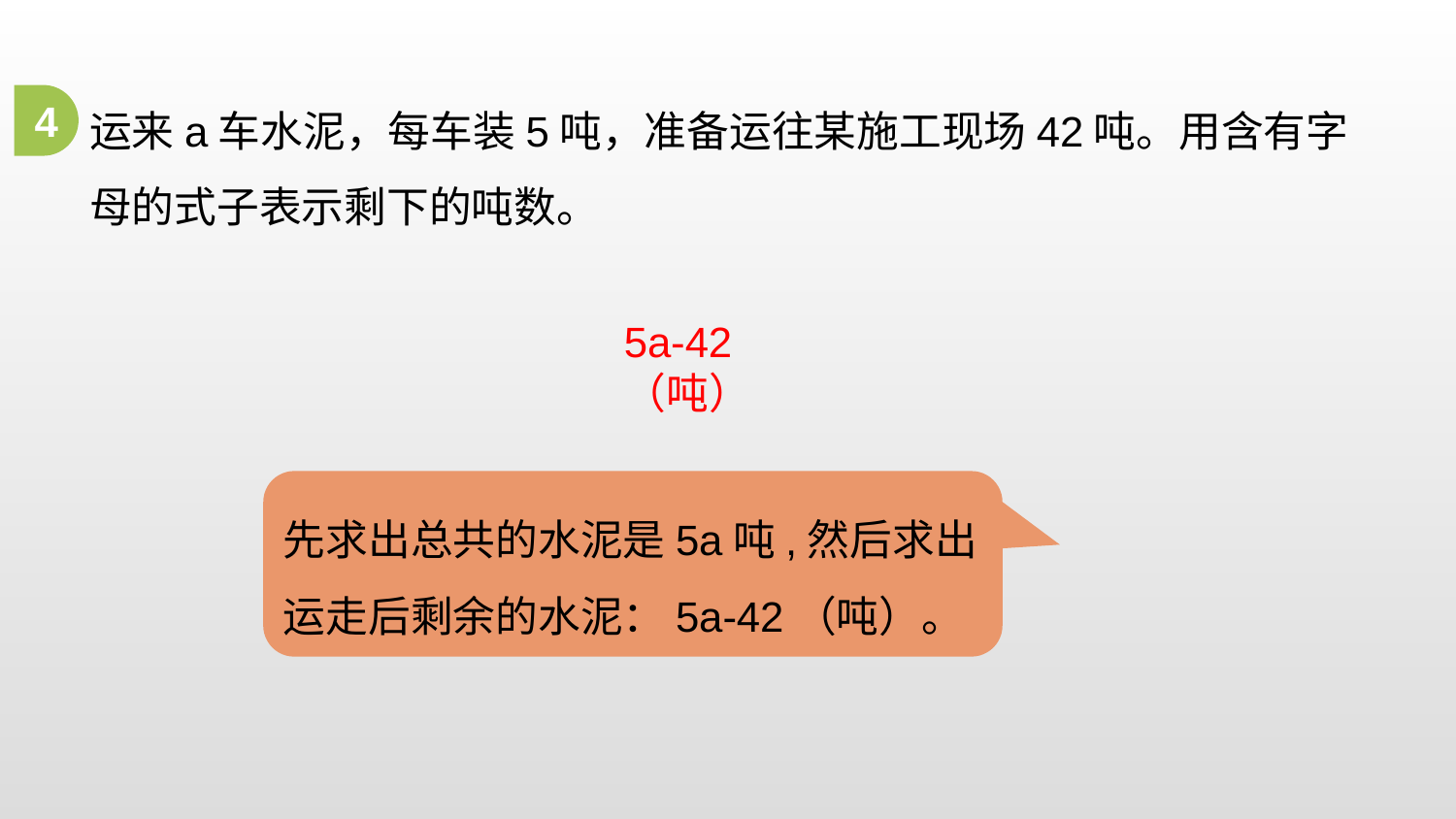

运来a车水泥，每车装5吨，准备运往某施工现场42吨。用含有字母的式子表示剩下的吨数。
4
5a-42（吨）
先求出总共的水泥是5a吨,然后求出运走后剩余的水泥：5a-42（吨）。